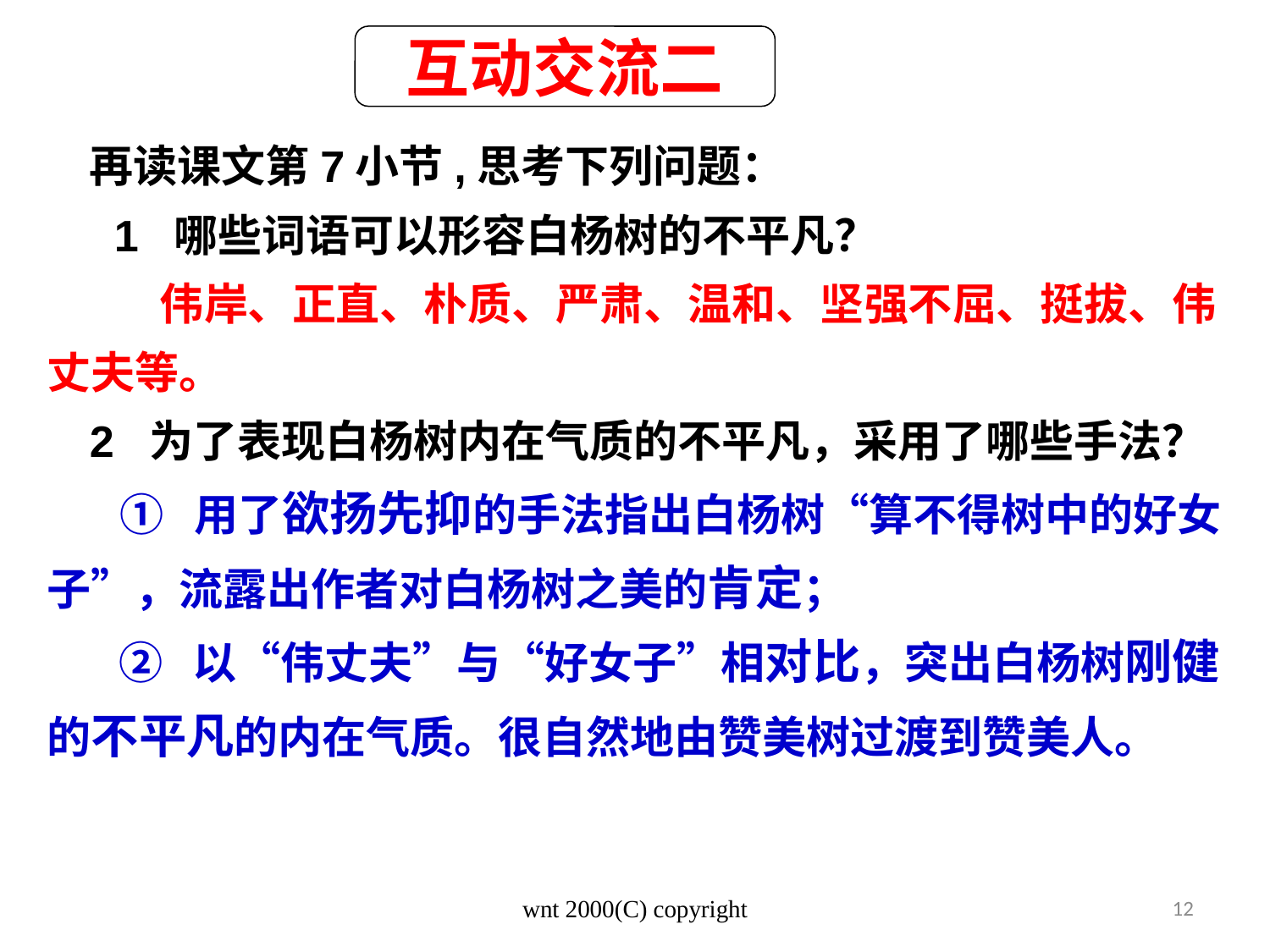

互动交流二
再读课文第7小节,思考下列问题：
  1  哪些词语可以形容白杨树的不平凡？
      伟岸、正直、朴质、严肃、温和、坚强不屈、挺拔、伟丈夫等。
2  为了表现白杨树内在气质的不平凡，采用了哪些手法？
   ①  用了欲扬先抑的手法指出白杨树“算不得树中的好女子”，流露出作者对白杨树之美的肯定；
    ②  以“伟丈夫”与“好女子”相对比，突出白杨树刚健的不平凡的内在气质。很自然地由赞美树过渡到赞美人。
wnt 2000(C) copyright
12